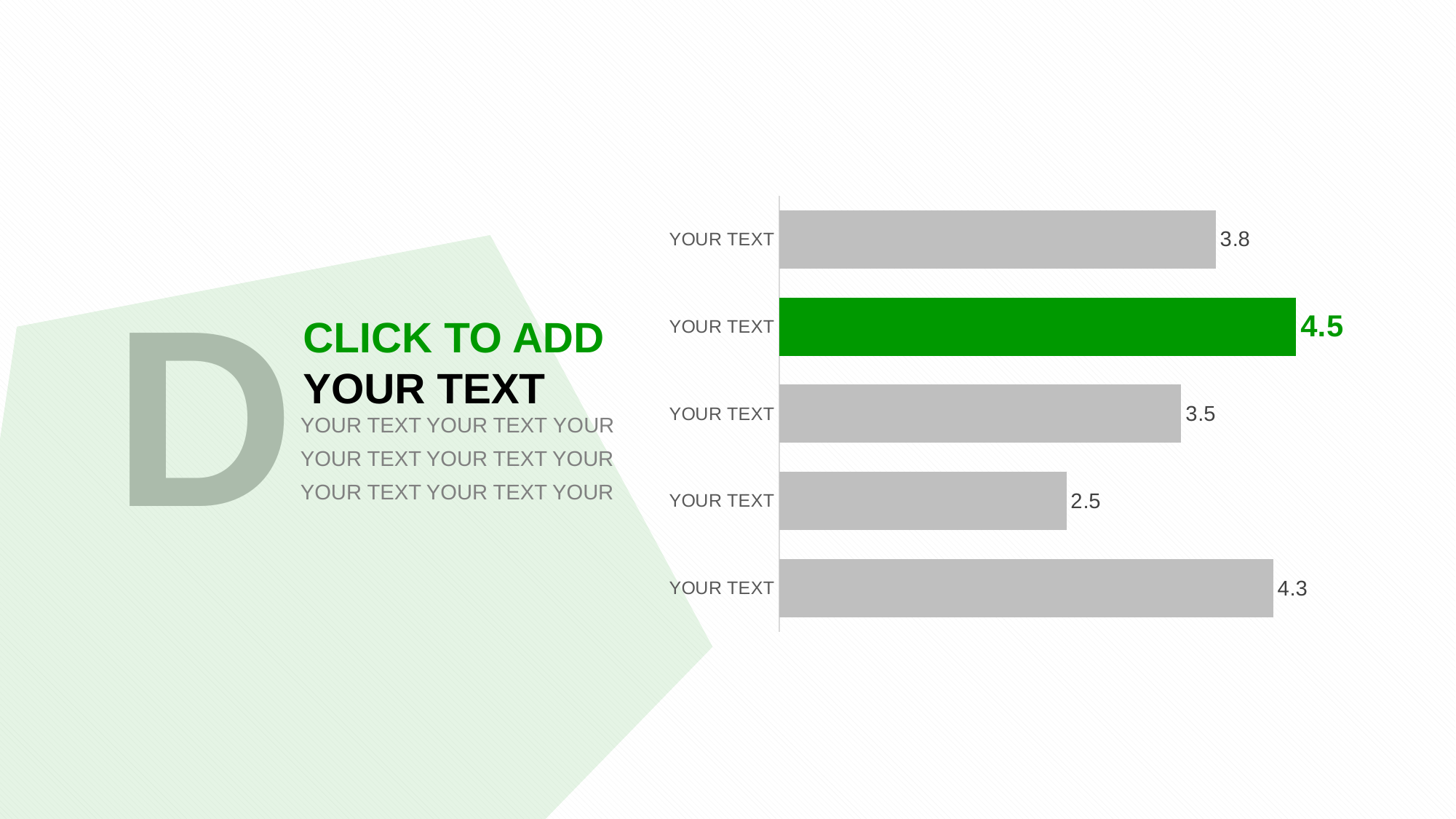

### Chart

| Category | 系列 1 |
|---|---|
| YOUR TEXT | 4.3 |
| YOUR TEXT | 2.5 |
| YOUR TEXT | 3.5 |
| YOUR TEXT | 4.5 |
| YOUR TEXT | 3.8 |
D
CLICK TO ADD
YOUR TEXT
YOUR TEXT YOUR TEXT YOUR
YOUR TEXT YOUR TEXT YOUR
YOUR TEXT YOUR TEXT YOUR